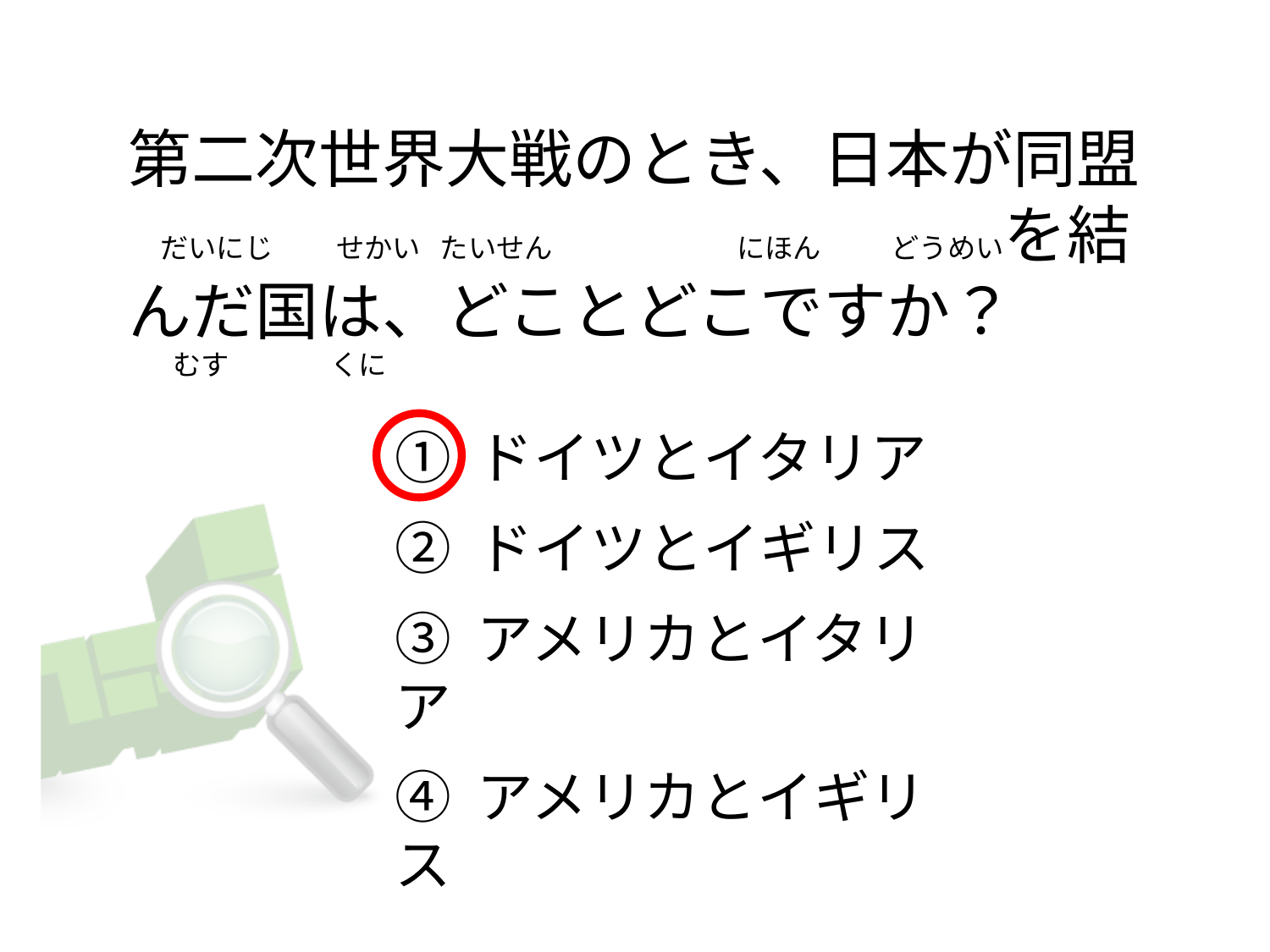

第二次世界大戦のとき、日本が同盟
    だいにじ          せかい   たいせん                             にほん           どうめいを結んだ国は、どことどこですか？    
       むす                くに

① ドイツとイタリア
② ドイツとイギリス
③ アメリカとイタリア
④ アメリカとイギリス